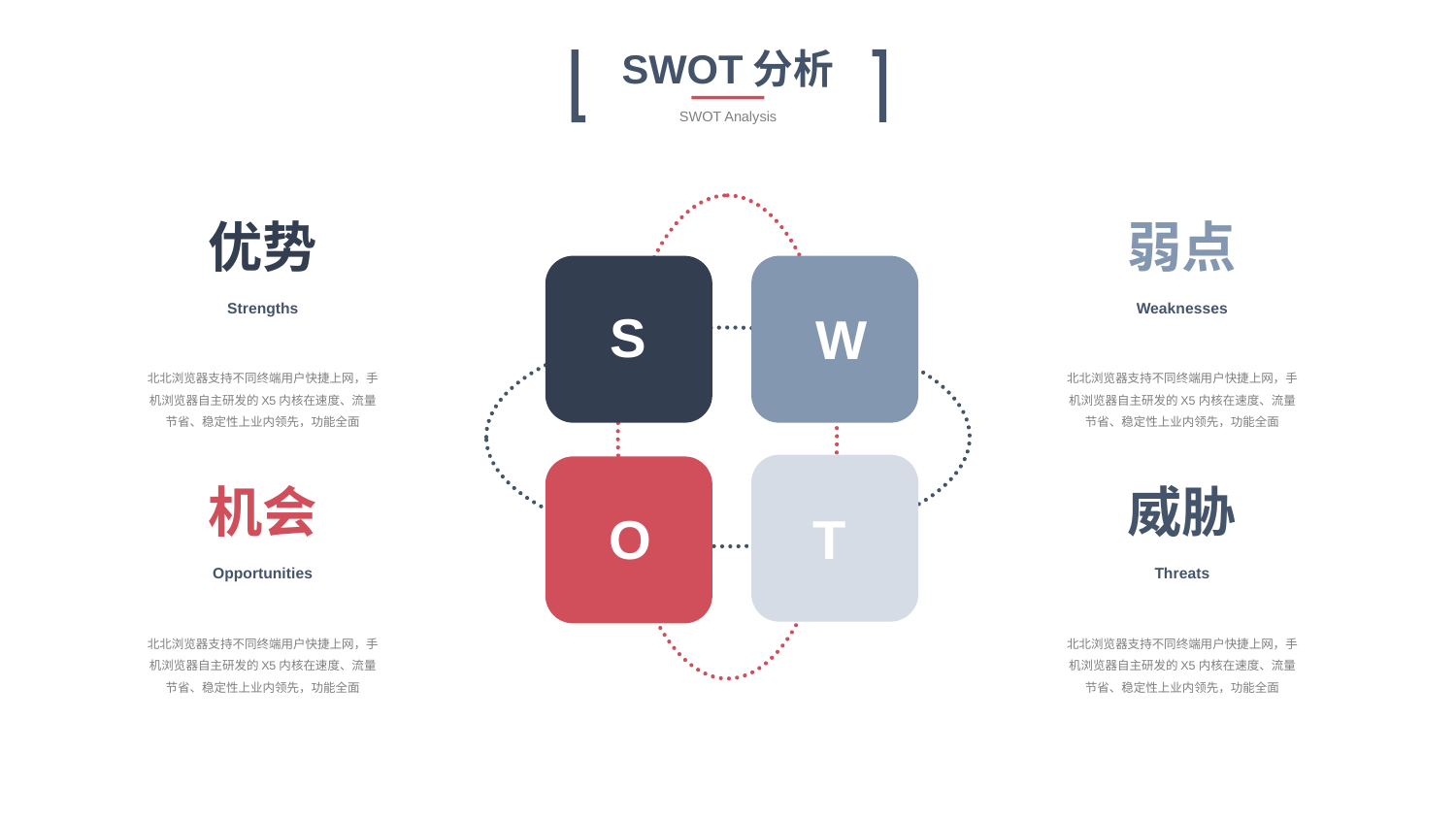

SWOT分析

SWOT Analysis

优势
弱点

Strengths
Weaknesses
S
W

北北浏览器支持不同终端用户快捷上网，手机浏览器自主研发的X5内核在速度、流量节省、稳定性上业内领先，功能全面
北北浏览器支持不同终端用户快捷上网，手机浏览器自主研发的X5内核在速度、流量节省、稳定性上业内领先，功能全面

机会
威胁
O
T
Opportunities
Threats
北北浏览器支持不同终端用户快捷上网，手机浏览器自主研发的X5内核在速度、流量节省、稳定性上业内领先，功能全面
北北浏览器支持不同终端用户快捷上网，手机浏览器自主研发的X5内核在速度、流量节省、稳定性上业内领先，功能全面